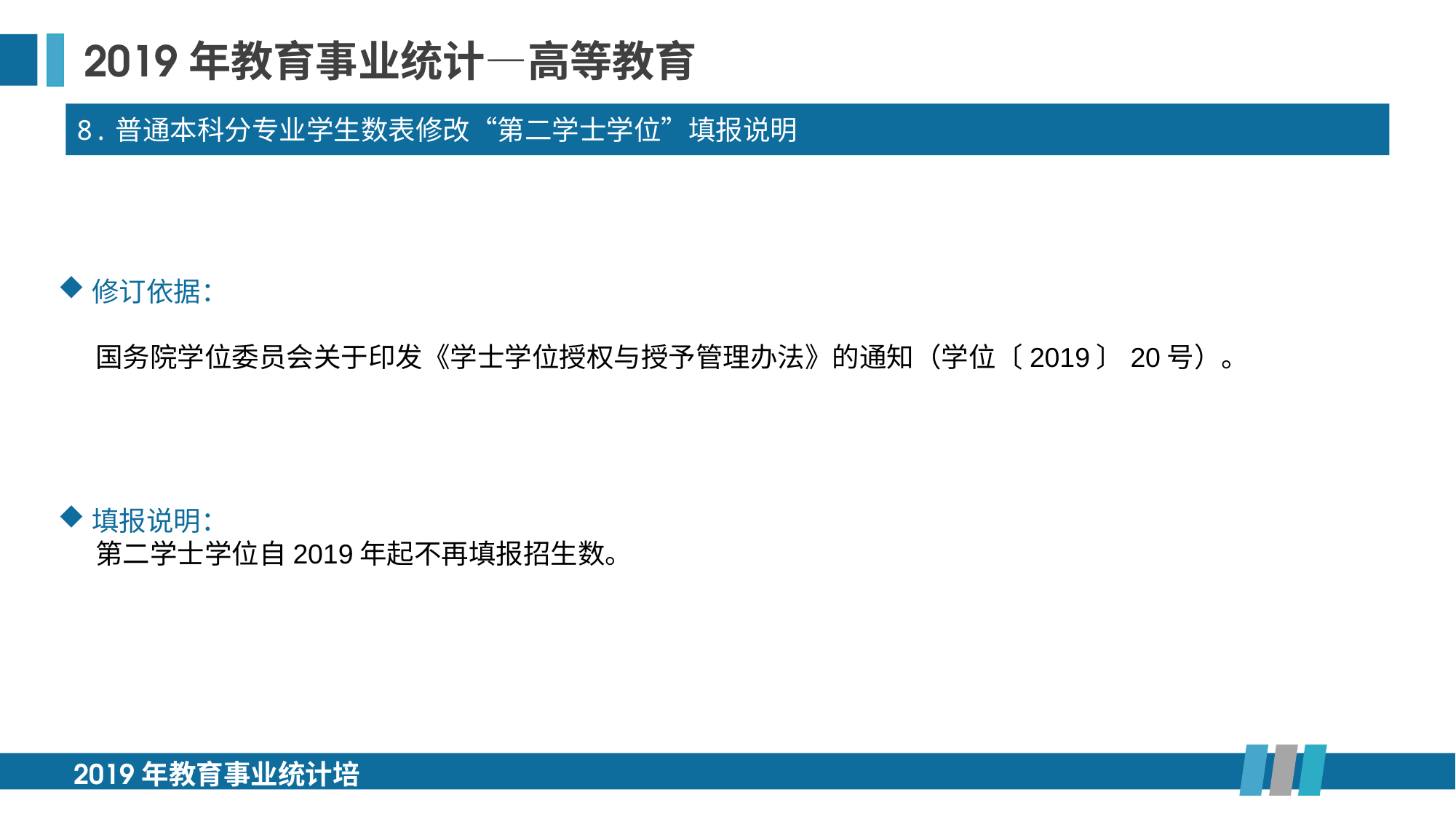

2019年教育事业统计—高等教育

8.普通本科分专业学生数表修改“第二学士学位”填报说明

修订依据：

     国务院学位委员会关于印发《学士学位授权与授予管理办法》的通知（学位〔2019〕20号）。

填报说明：
     第二学士学位自2019年起不再填报招生数。

2019年教育事业统计培训